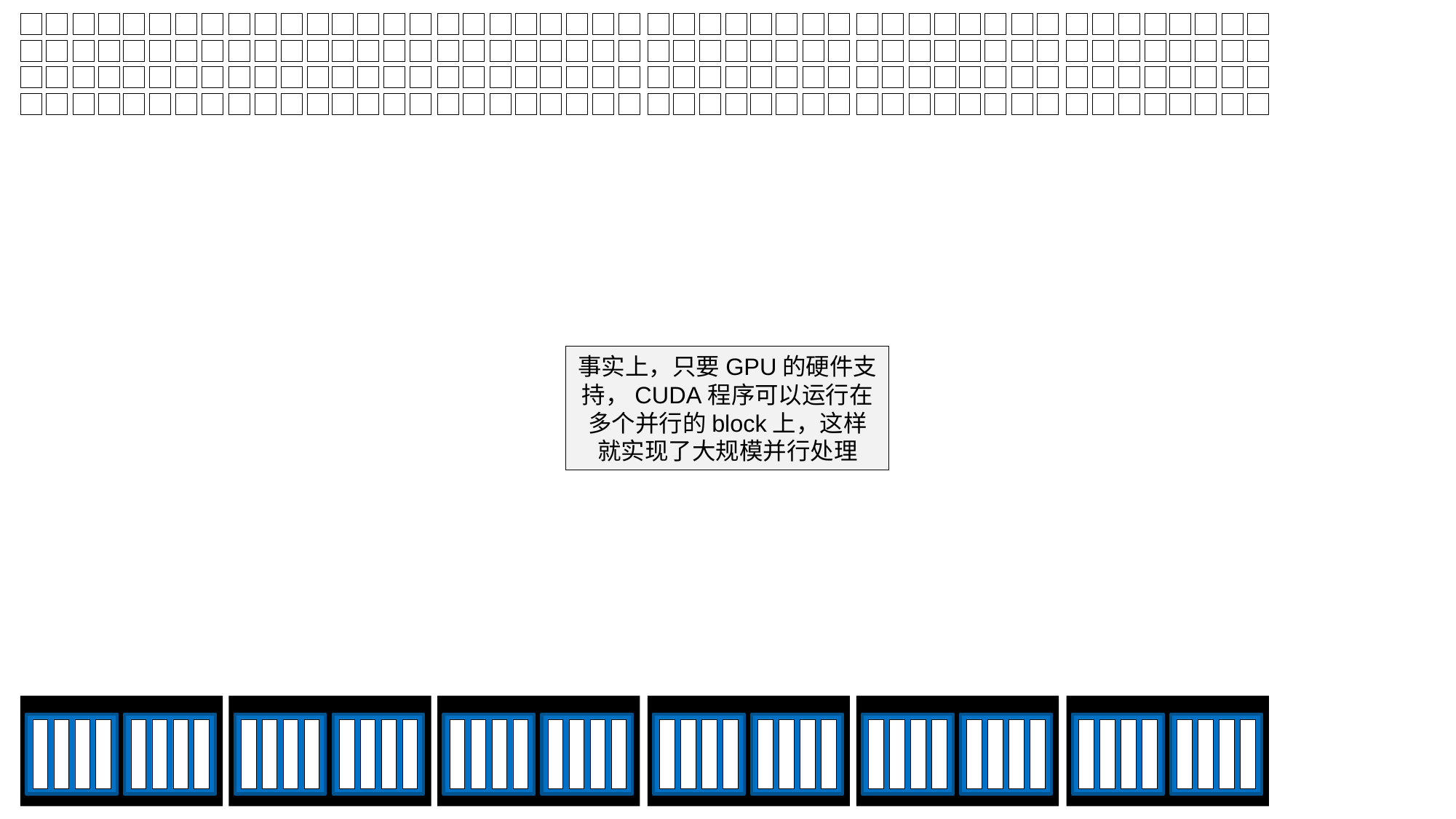

事实上，只要GPU的硬件支持，CUDA程序可以运行在多个并行的block上，这样就实现了大规模并行处理